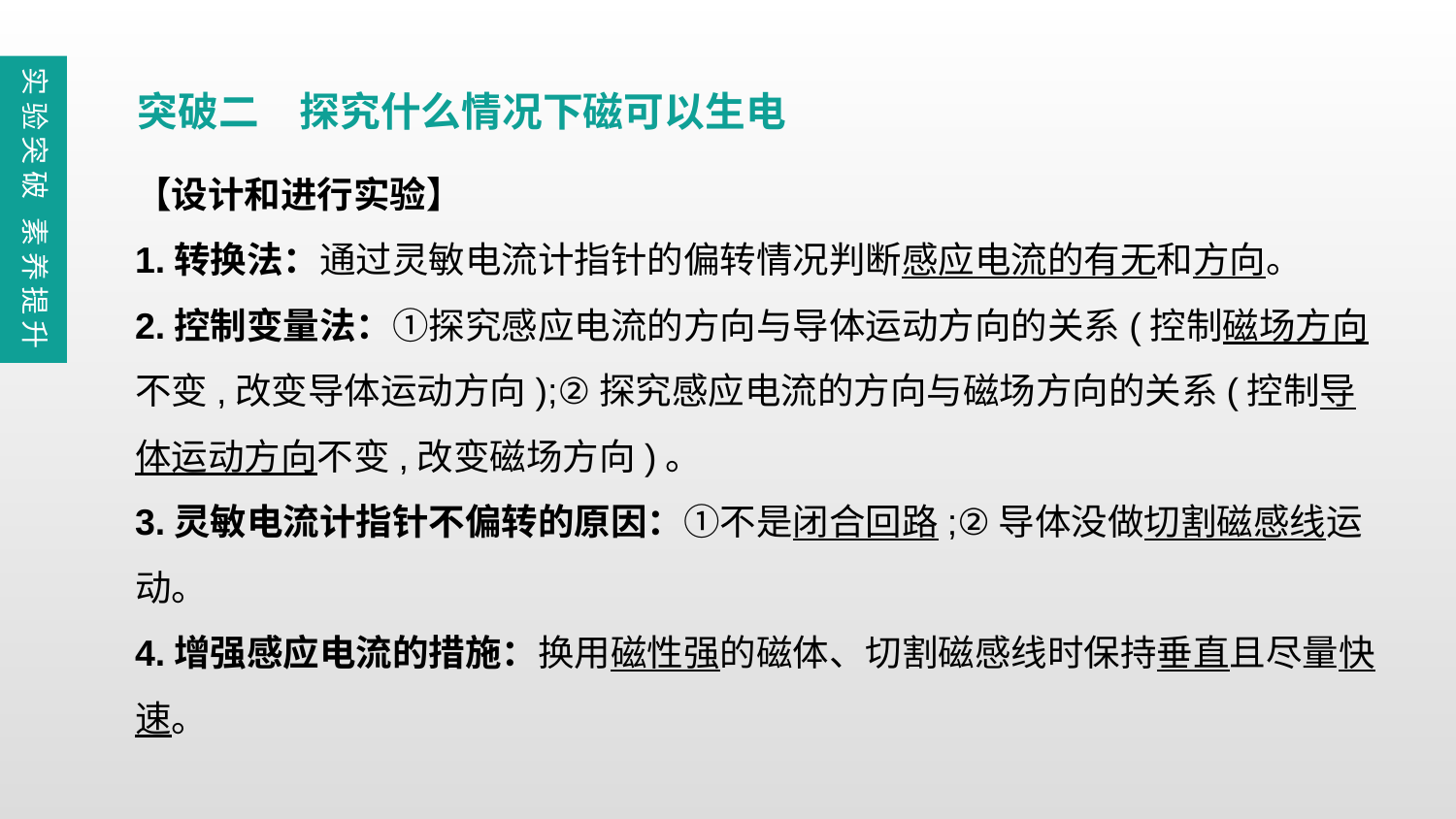

实验突破 素养提升
突破二　探究什么情况下磁可以生电
【设计和进行实验】
1.转换法：通过灵敏电流计指针的偏转情况判断感应电流的有无和方向。
2.控制变量法：①探究感应电流的方向与导体运动方向的关系(控制磁场方向不变,改变导体运动方向);②探究感应电流的方向与磁场方向的关系(控制导体运动方向不变,改变磁场方向)。
3.灵敏电流计指针不偏转的原因：①不是闭合回路;②导体没做切割磁感线运动。
4.增强感应电流的措施：换用磁性强的磁体、切割磁感线时保持垂直且尽量快速。